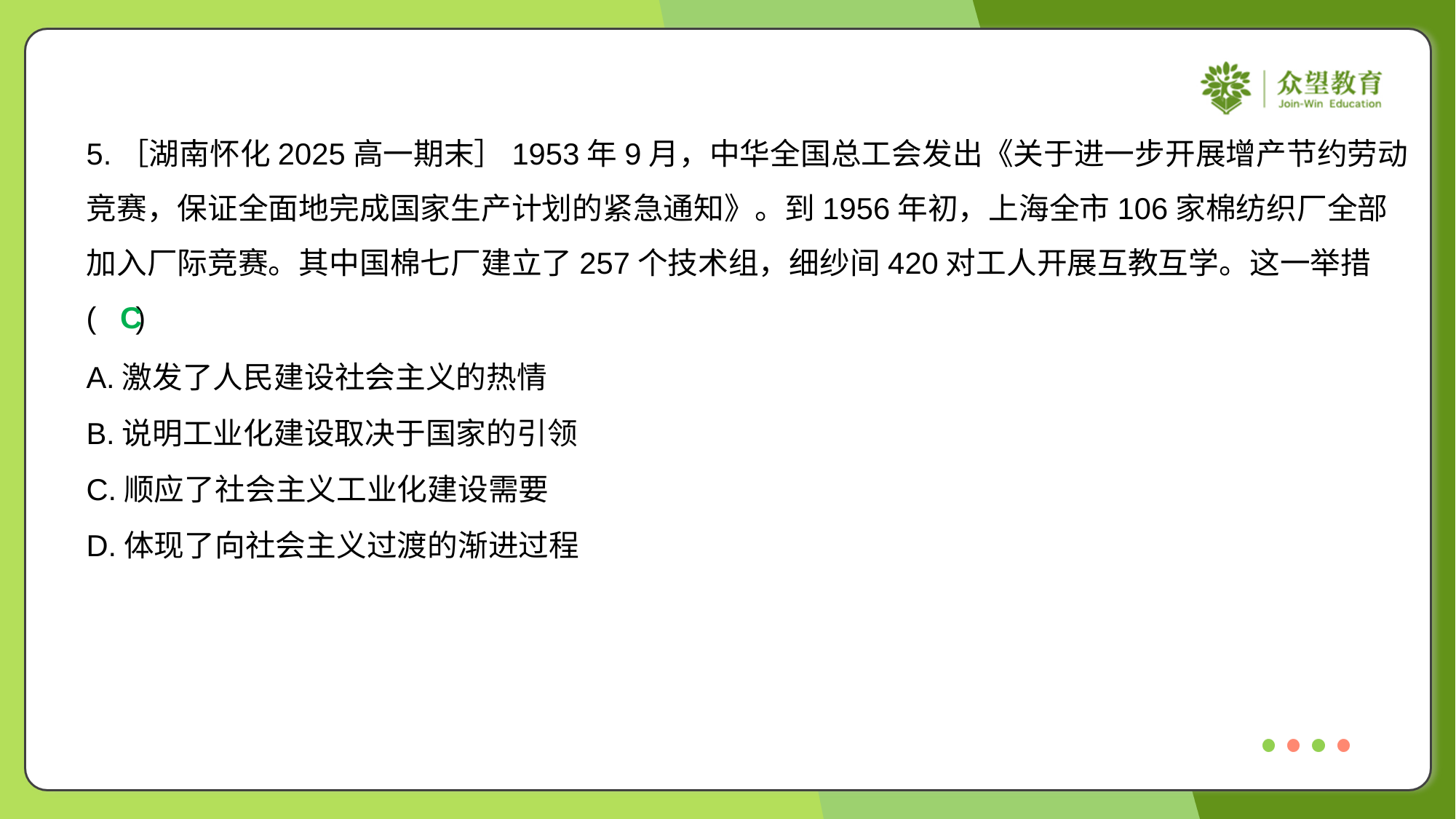

5.［湖南怀化2025高一期末］1953年9月，中华全国总工会发出《关于进一步开展增产节约劳动
竞赛，保证全面地完成国家生产计划的紧急通知》。到1956年初，上海全市106家棉纺织厂全部
加入厂际竞赛。其中国棉七厂建立了257个技术组，细纱间420对工人开展互教互学。这一举措
(     )
C
A.激发了人民建设社会主义的热情
B.说明工业化建设取决于国家的引领
C.顺应了社会主义工业化建设需要
D.体现了向社会主义过渡的渐进过程